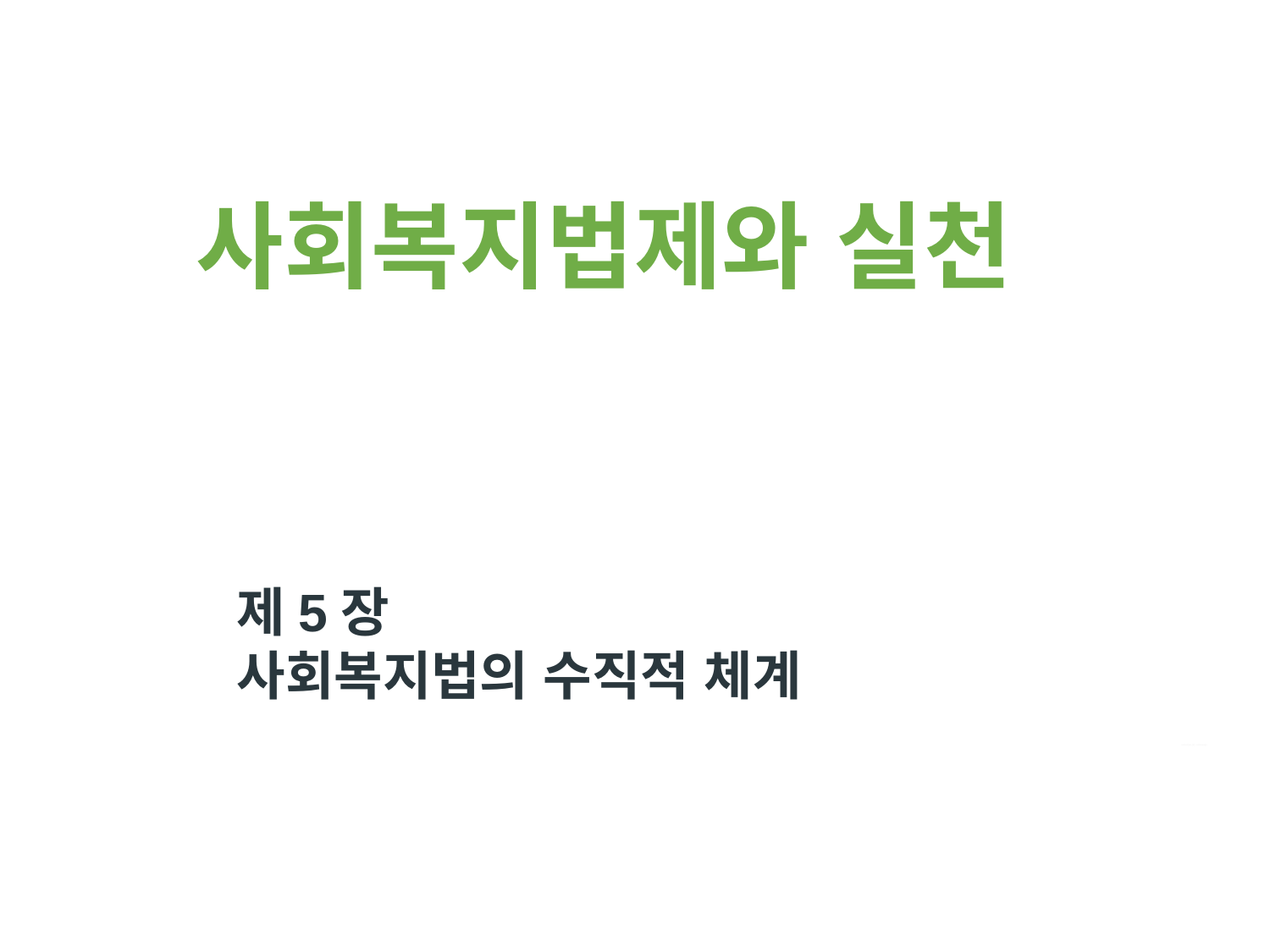

사회복지법제와 실천
제5장
사회복지법의 수직적 체계
사회복지법제와 실천(사회복지법제론)